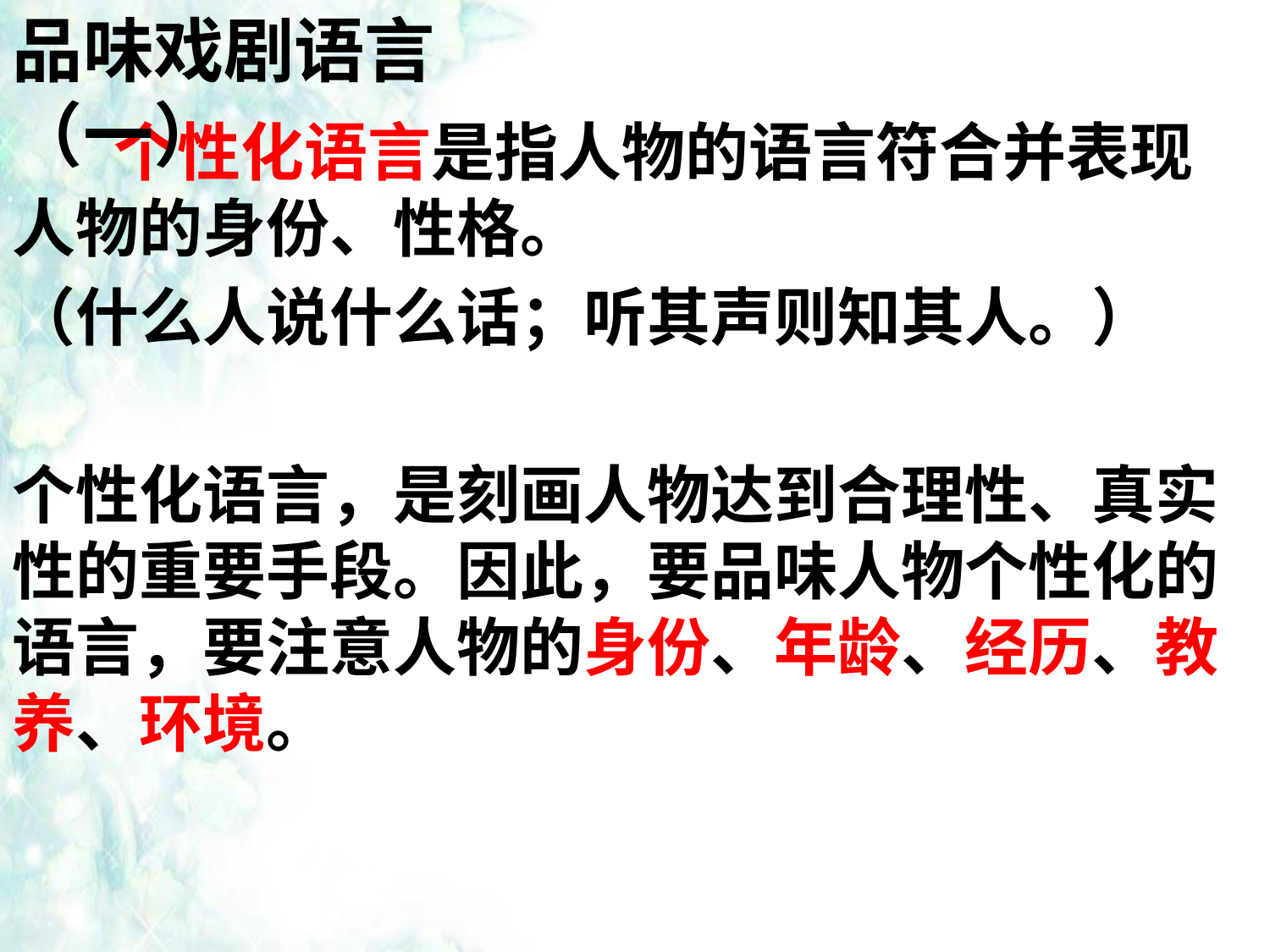

品味戏剧语言（一）
      个性化语言是指人物的语言符合并表现人物的身份、性格。
（什么人说什么话；听其声则知其人。）

个性化语言，是刻画人物达到合理性、真实性的重要手段。因此，要品味人物个性化的语言，要注意人物的身份、年龄、经历、教养、环境。